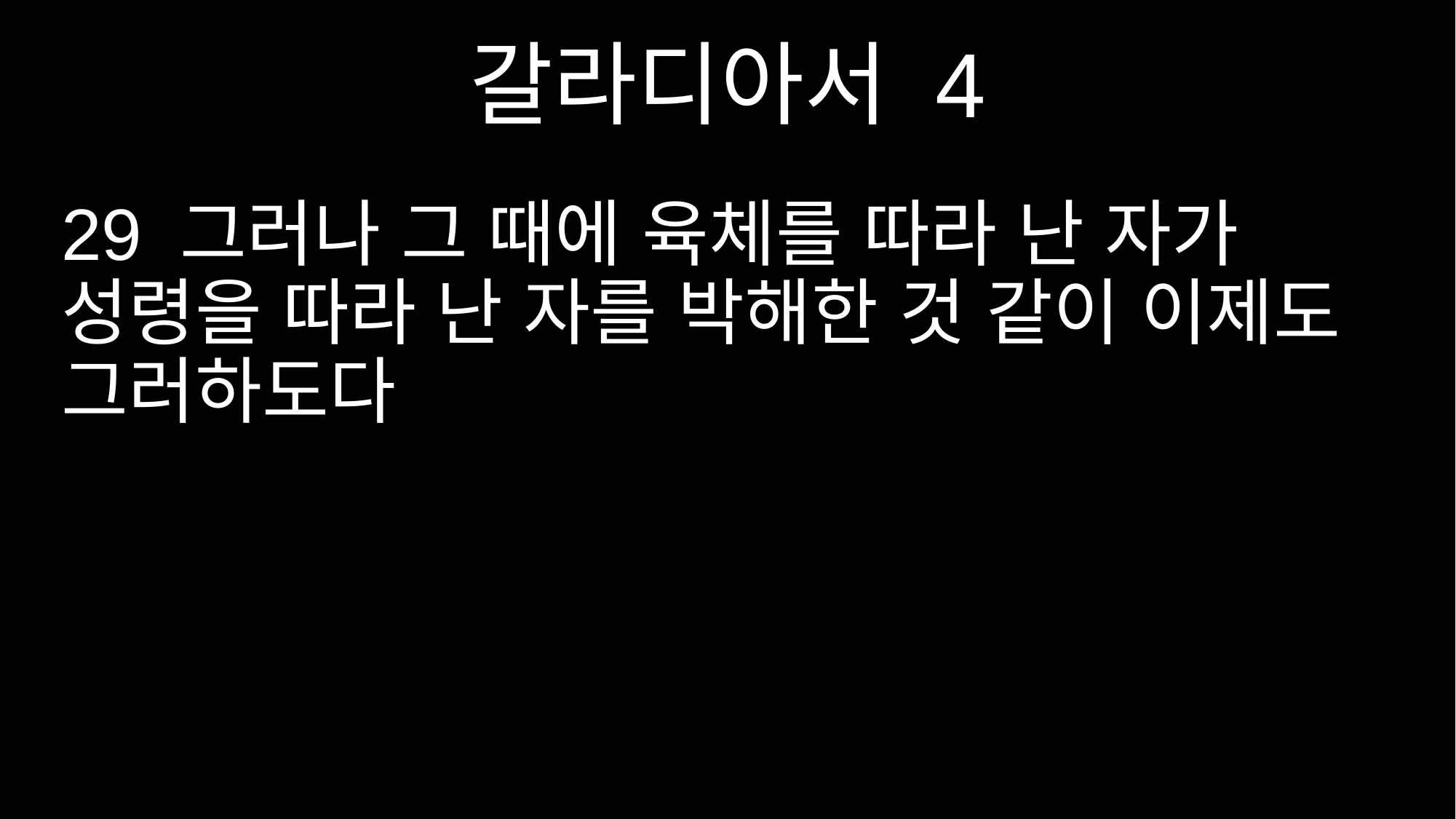

갈라디아서 4
29 그러나 그 때에 육체를 따라 난 자가 성령을 따라 난 자를 박해한 것 같이 이제도 그러하도다